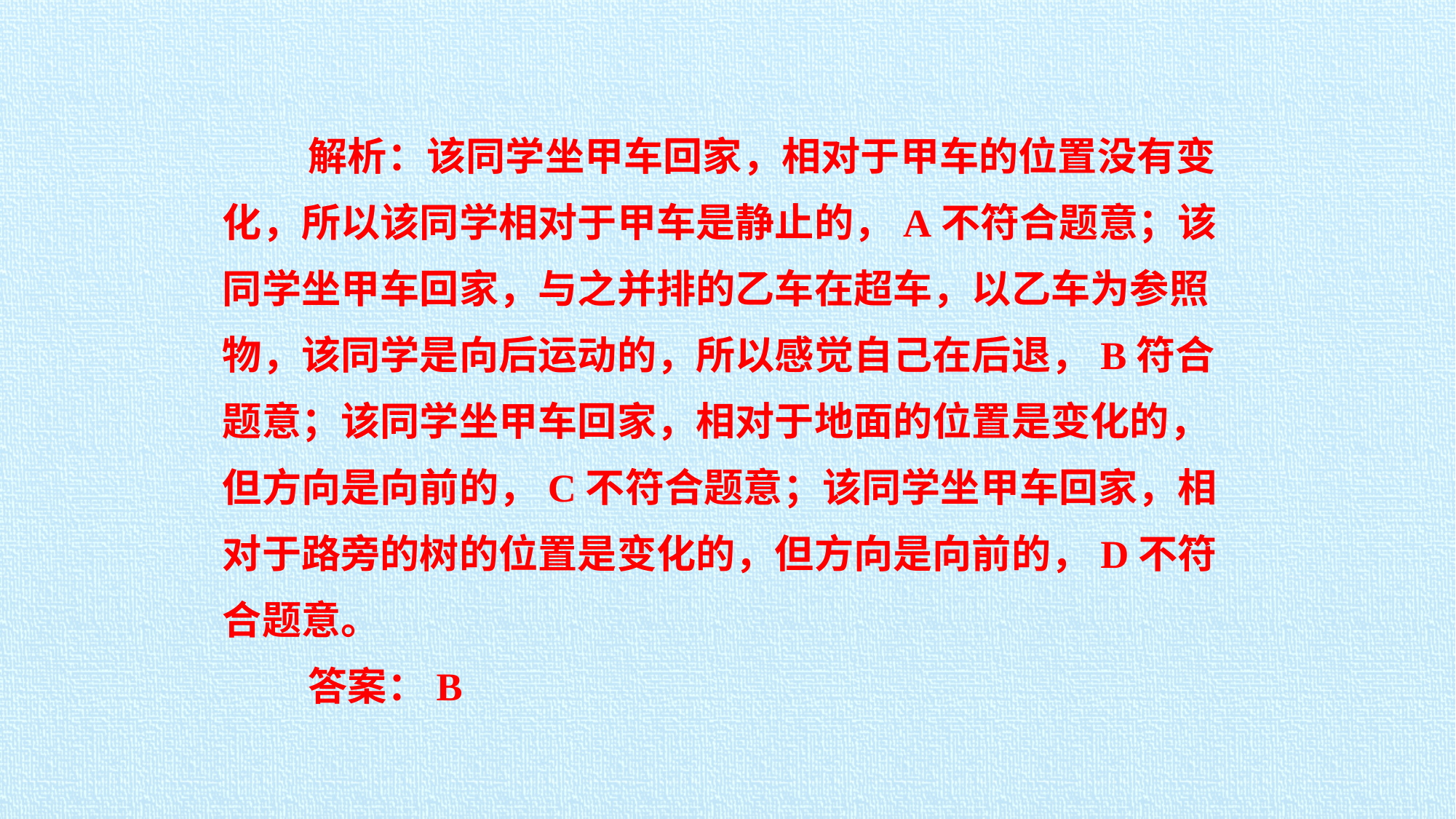

解析：该同学坐甲车回家，相对于甲车的位置没有变化，所以该同学相对于甲车是静止的，A不符合题意；该同学坐甲车回家，与之并排的乙车在超车，以乙车为参照物，该同学是向后运动的，所以感觉自己在后退，B符合题意；该同学坐甲车回家，相对于地面的位置是变化的，但方向是向前的，C不符合题意；该同学坐甲车回家，相对于路旁的树的位置是变化的，但方向是向前的，D不符合题意。
答案：B